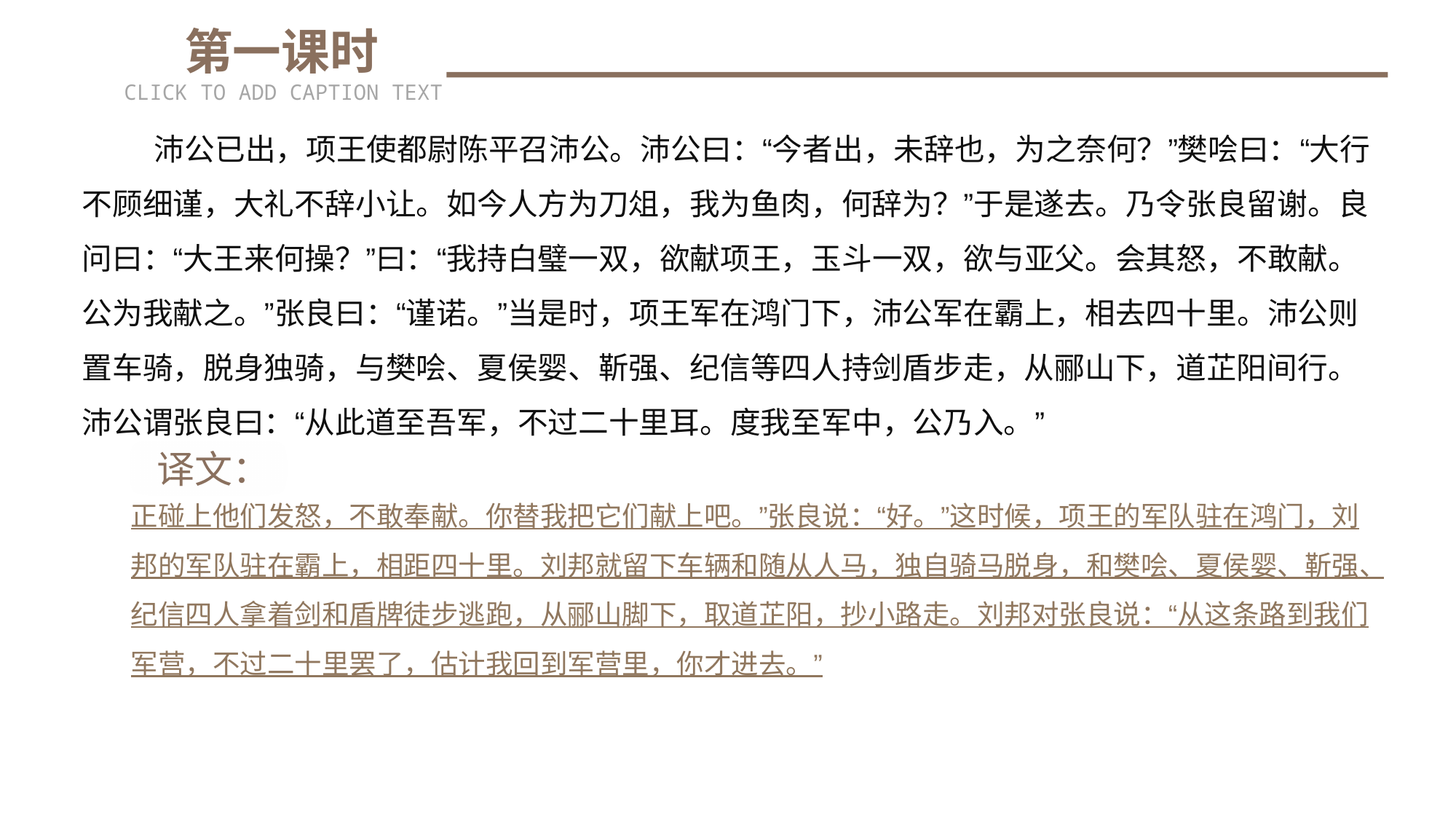

第一课时

CLICK TO ADD CAPTION TEXT
　     沛公已出，项王使都尉陈平召沛公。沛公曰：“今者出，未辞也，为之奈何？”樊哙曰：“大行不顾细谨，大礼不辞小让。如今人方为刀俎，我为鱼肉，何辞为？”于是遂去。乃令张良留谢。良问曰：“大王来何操？”曰：“我持白璧一双，欲献项王，玉斗一双，欲与亚父。会其怒，不敢献。公为我献之。”张良曰：“谨诺。”当是时，项王军在鸿门下，沛公军在霸上，相去四十里。沛公则置车骑，脱身独骑，与樊哙、夏侯婴、靳强、纪信等四人持剑盾步走，从郦山下，道芷阳间行。沛公谓张良曰：“从此道至吾军，不过二十里耳。度我至军中，公乃入。”
 译文：
正碰上他们发怒，不敢奉献。你替我把它们献上吧。”张良说：“好。”这时候，项王的军队驻在鸿门，刘邦的军队驻在霸上，相距四十里。刘邦就留下车辆和随从人马，独自骑马脱身，和樊哙、夏侯婴、靳强、纪信四人拿着剑和盾牌徒步逃跑，从郦山脚下，取道芷阳，抄小路走。刘邦对张良说：“从这条路到我们军营，不过二十里罢了，估计我回到军营里，你才进去。”